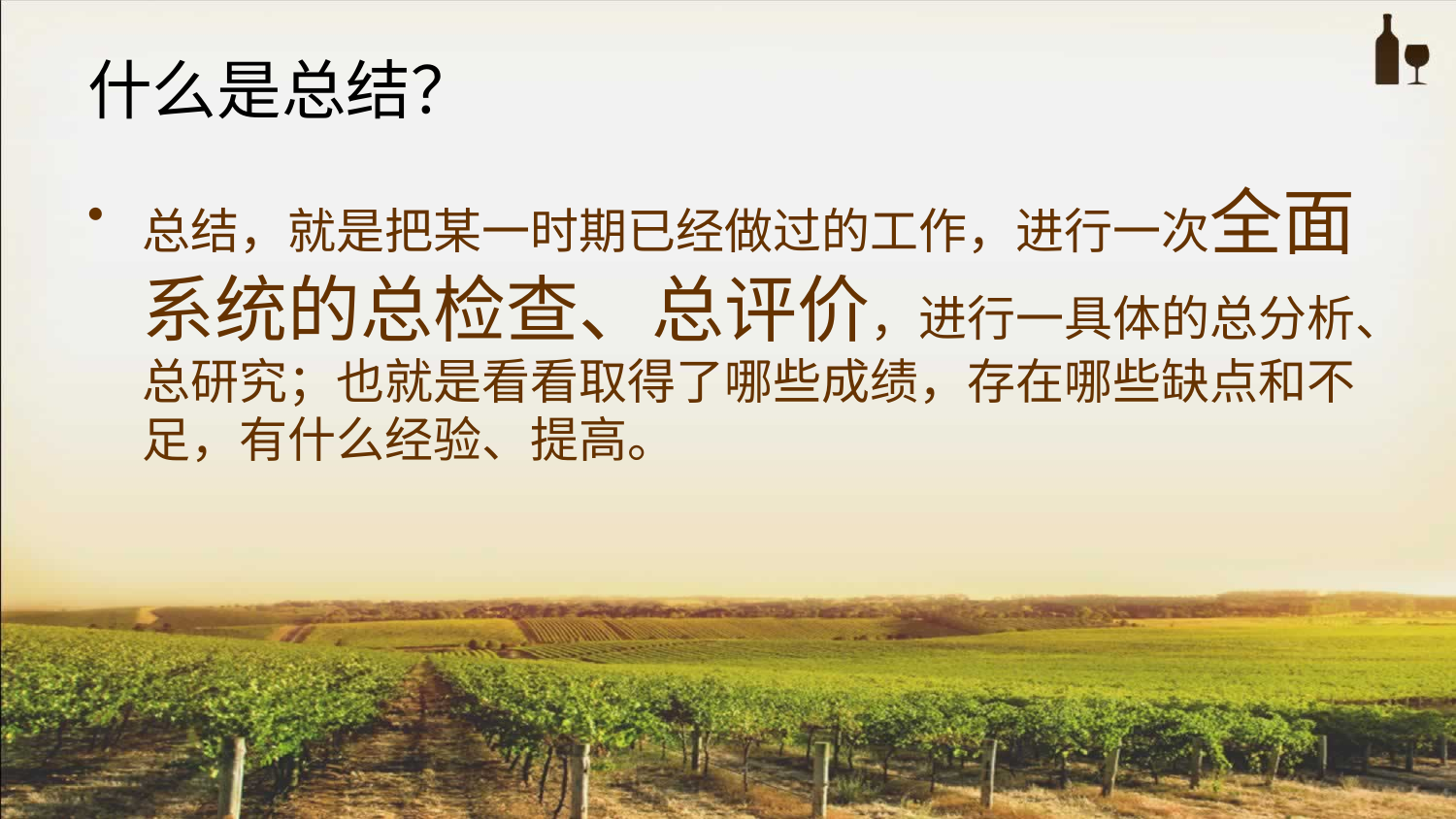

# 什么是总结？
总结，就是把某一时期已经做过的工作，进行一次全面系统的总检查、总评价，进行一具体的总分析、总研究；也就是看看取得了哪些成绩，存在哪些缺点和不足，有什么经验、提高。